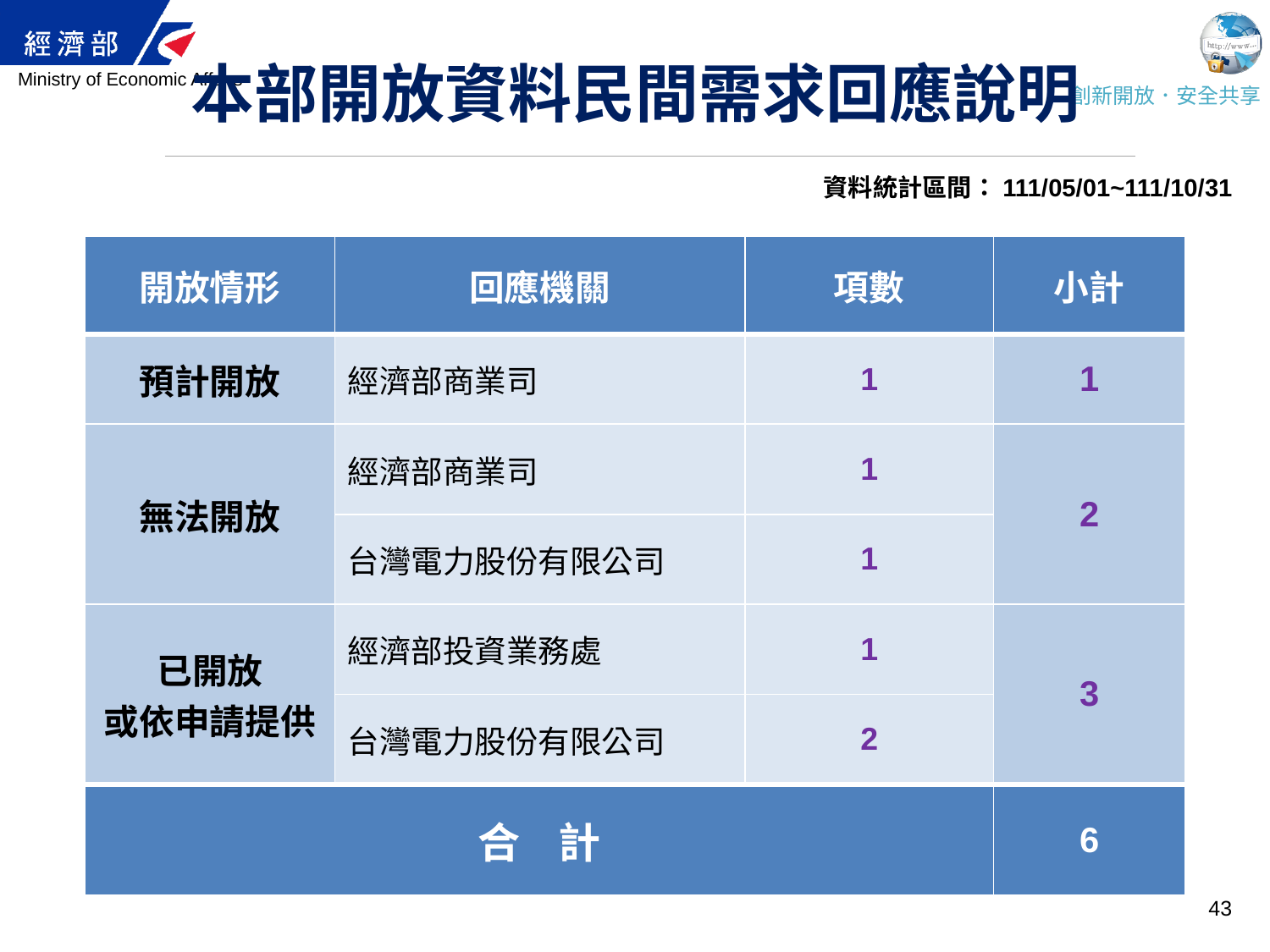

# 本部開放資料民間需求回應說明
資料統計區間：111/05/01~111/10/31
| 開放情形 | 回應機關 | 項數 | 小計 |
| --- | --- | --- | --- |
| 預計開放 | 經濟部商業司 | 1 | 1 |
| 無法開放 | 經濟部商業司 | 1 | 2 |
|  | 台灣電力股份有限公司 | 1 |  |
| 已開放 或依申請提供 | 經濟部投資業務處 | 1 | 3 |
|  | 台灣電力股份有限公司 | 2 |  |
| 合 計 |  |  | 6 |
43